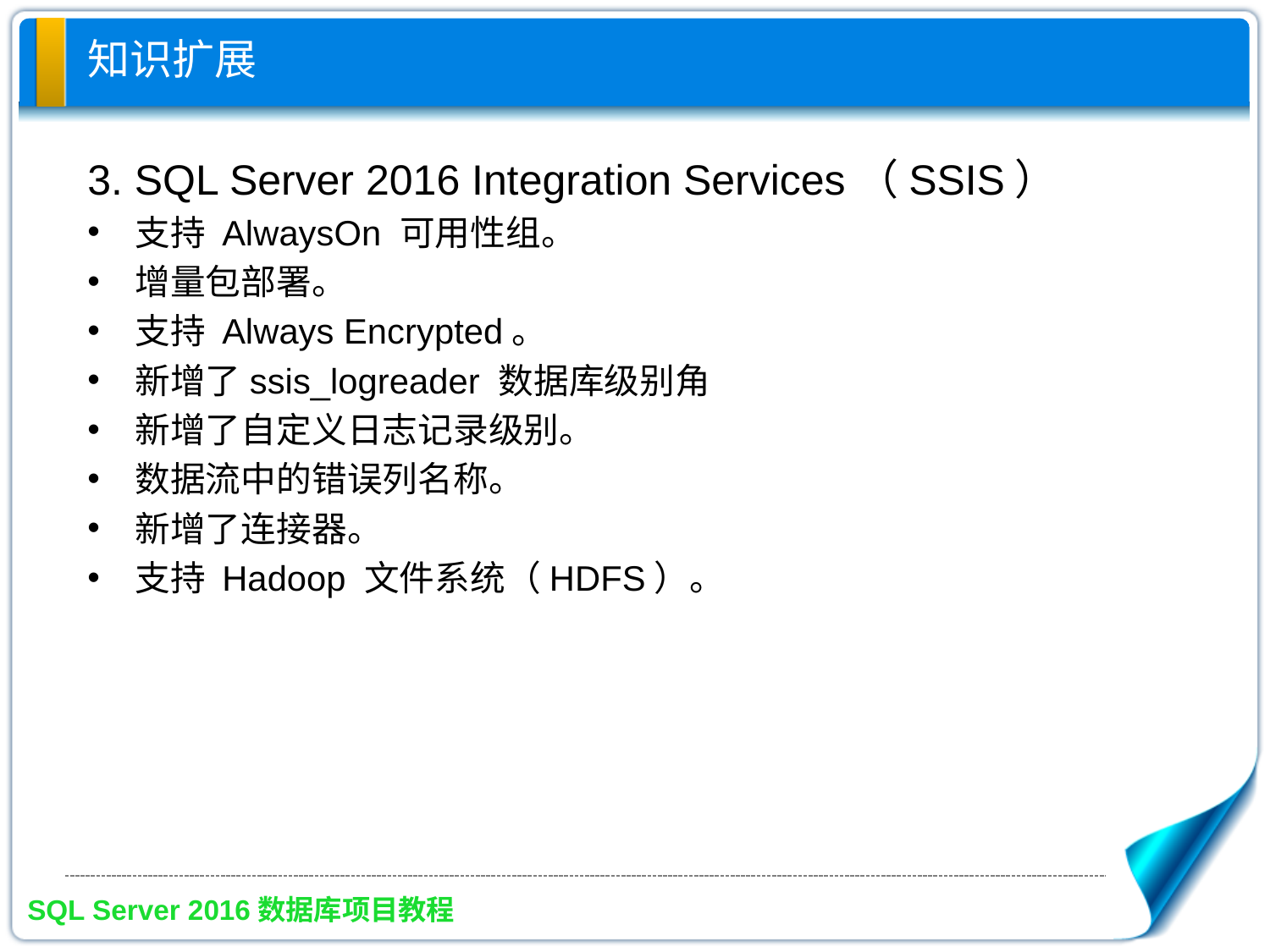

# 知识扩展
3. SQL Server 2016 Integration Services（SSIS）
支持 AlwaysOn 可用性组。
增量包部署。
支持 Always Encrypted。
新增了ssis_logreader 数据库级别角
新增了自定义日志记录级别。
数据流中的错误列名称。
新增了连接器。
支持 Hadoop 文件系统（HDFS）。